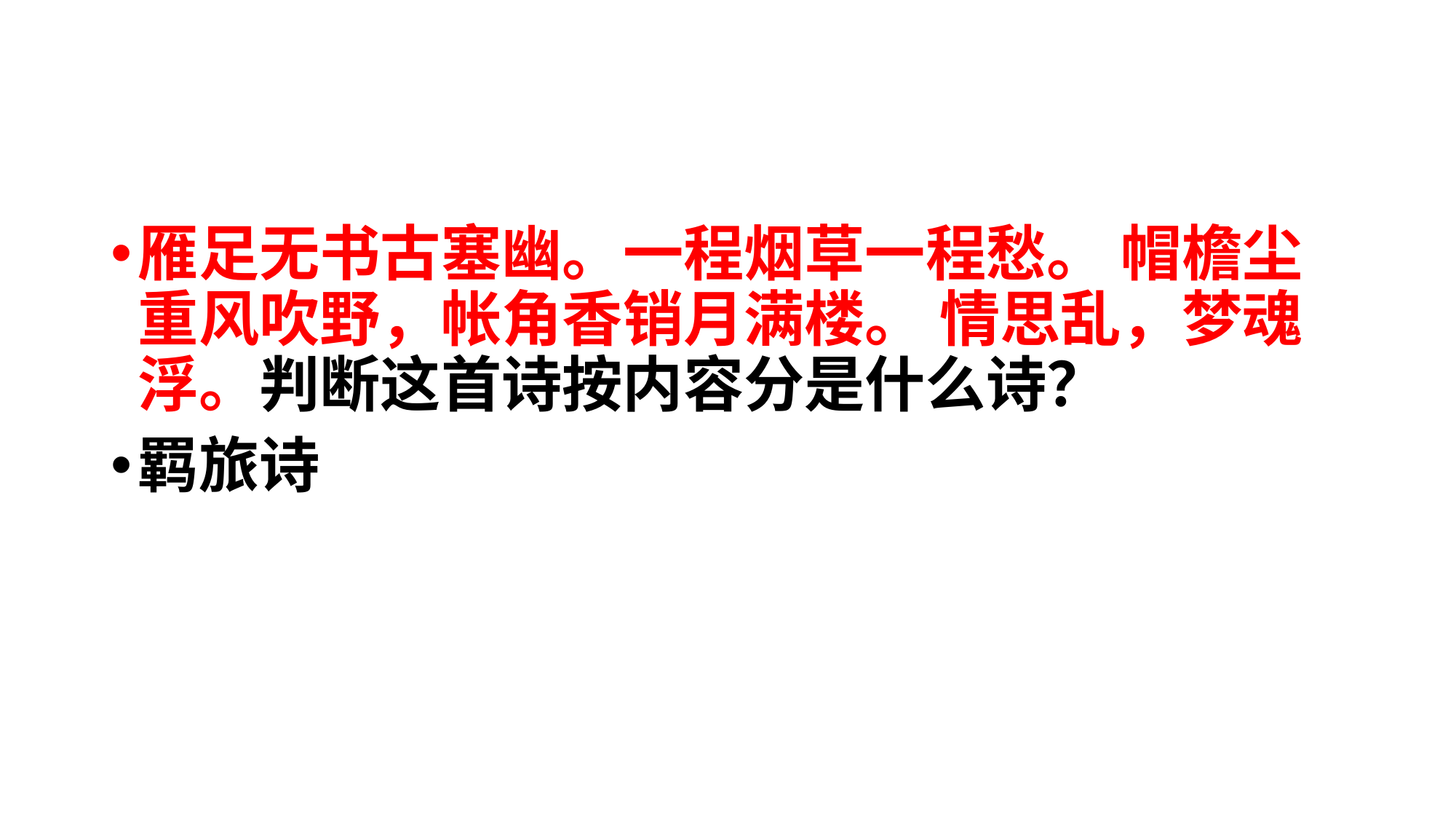

#
雁足无书古塞幽。一程烟草一程愁。 帽檐尘重风吹野，帐角香销月满楼。 情思乱，梦魂浮。判断这首诗按内容分是什么诗？
羁旅诗